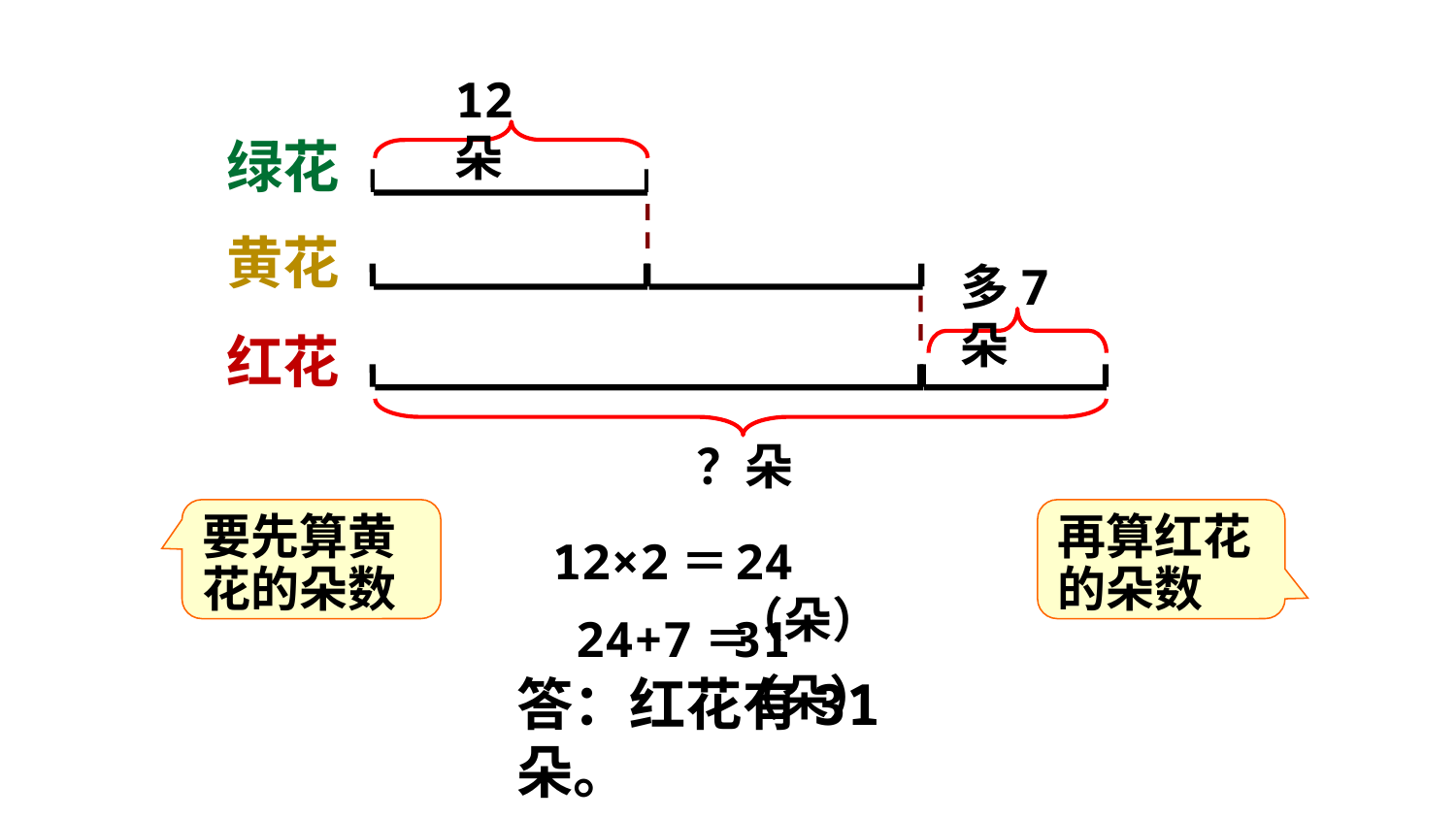

12朵
绿花

黄花

多7朵

红花

？朵
要先算黄花的朵数
再算红花的朵数
12×2＝
24（朵）
24+7＝
31（朵）
答：红花有31朵。